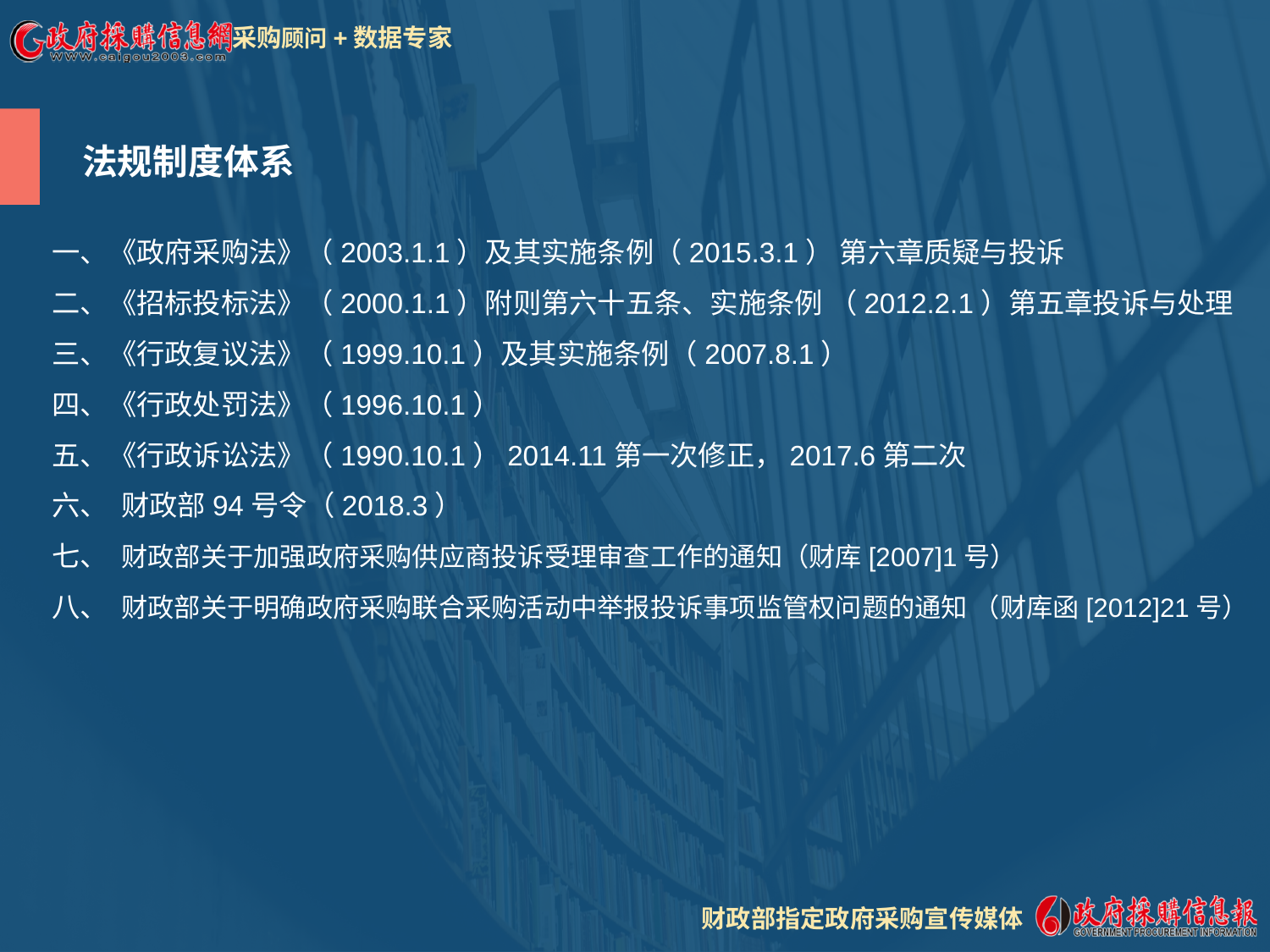

法规制度体系
一、《政府采购法》（2003.1.1）及其实施条例（2015.3.1） 第六章质疑与投诉
二、《招标投标法》（2000.1.1）附则第六十五条、实施条例 （2012.2.1）第五章投诉与处理
三、《行政复议法》（1999.10.1）及其实施条例（2007.8.1）
四、《行政处罚法》（1996.10.1）
五、《行政诉讼法》（1990.10.1）2014.11第一次修正，2017.6第二次
六、  财政部94号令（2018.3）
七、  财政部关于加强政府采购供应商投诉受理审查工作的通知（财库[2007]1号）
八、  财政部关于明确政府采购联合采购活动中举报投诉事项监管权问题的通知 （财库函[2012]21号）